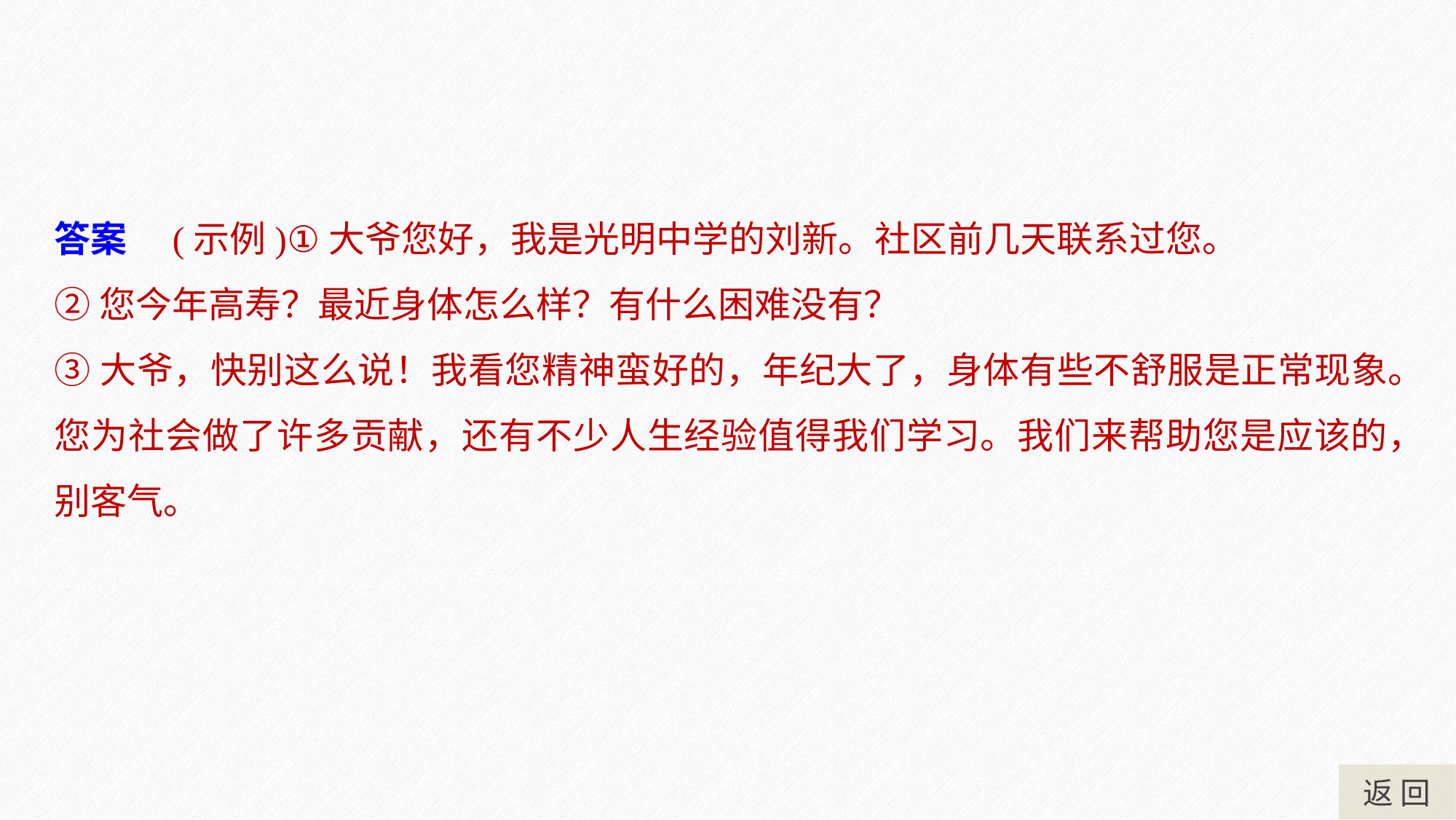

答案　(示例)①大爷您好，我是光明中学的刘新。社区前几天联系过您。
②您今年高寿？最近身体怎么样？有什么困难没有？
③大爷，快别这么说！我看您精神蛮好的，年纪大了，身体有些不舒服是正常现象。您为社会做了许多贡献，还有不少人生经验值得我们学习。我们来帮助您是应该的，别客气。
返 回